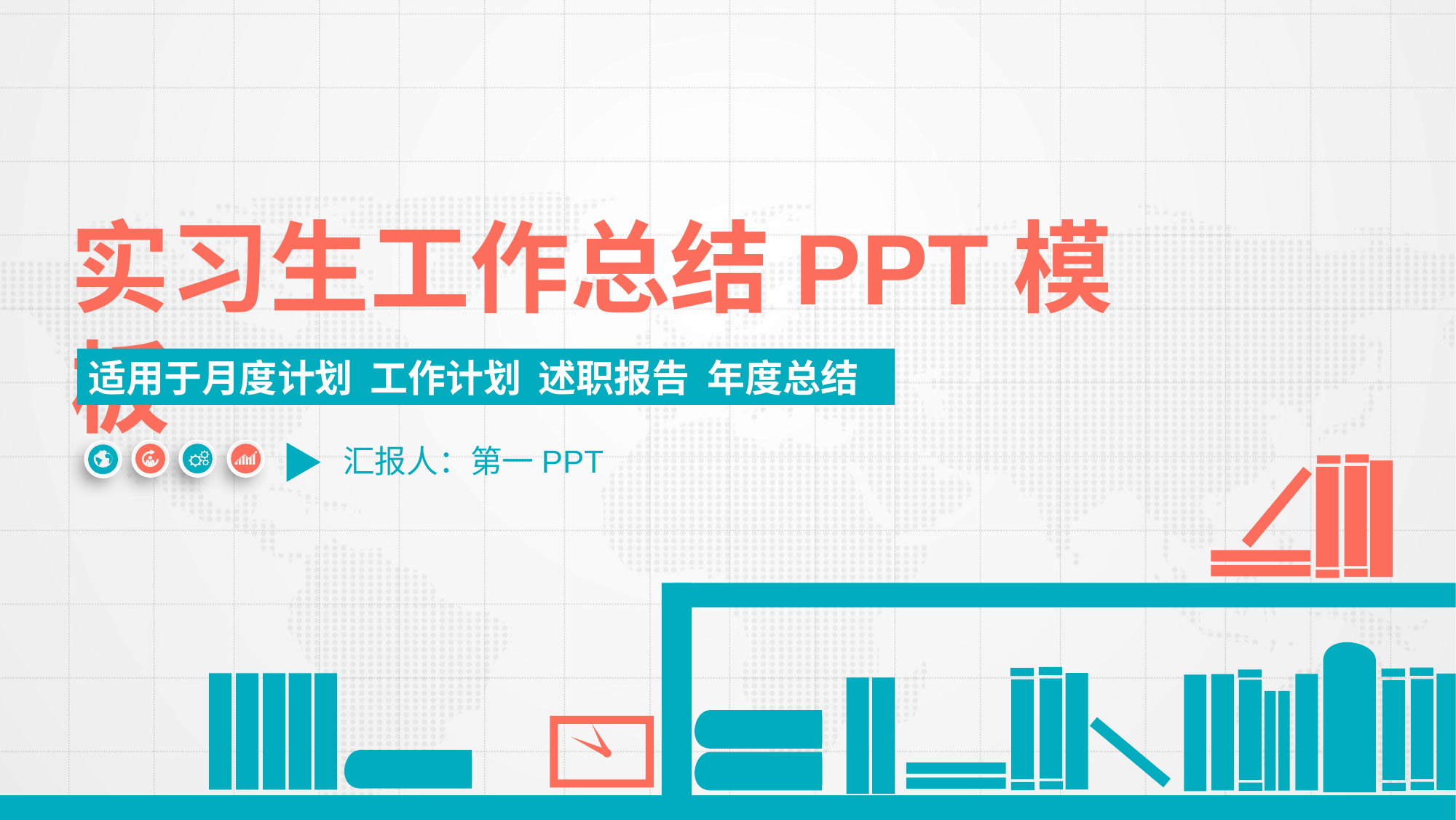

实习生工作总结PPT模板
适用于月度计划  工作计划  述职报告  年度总结
汇报人：第一PPT